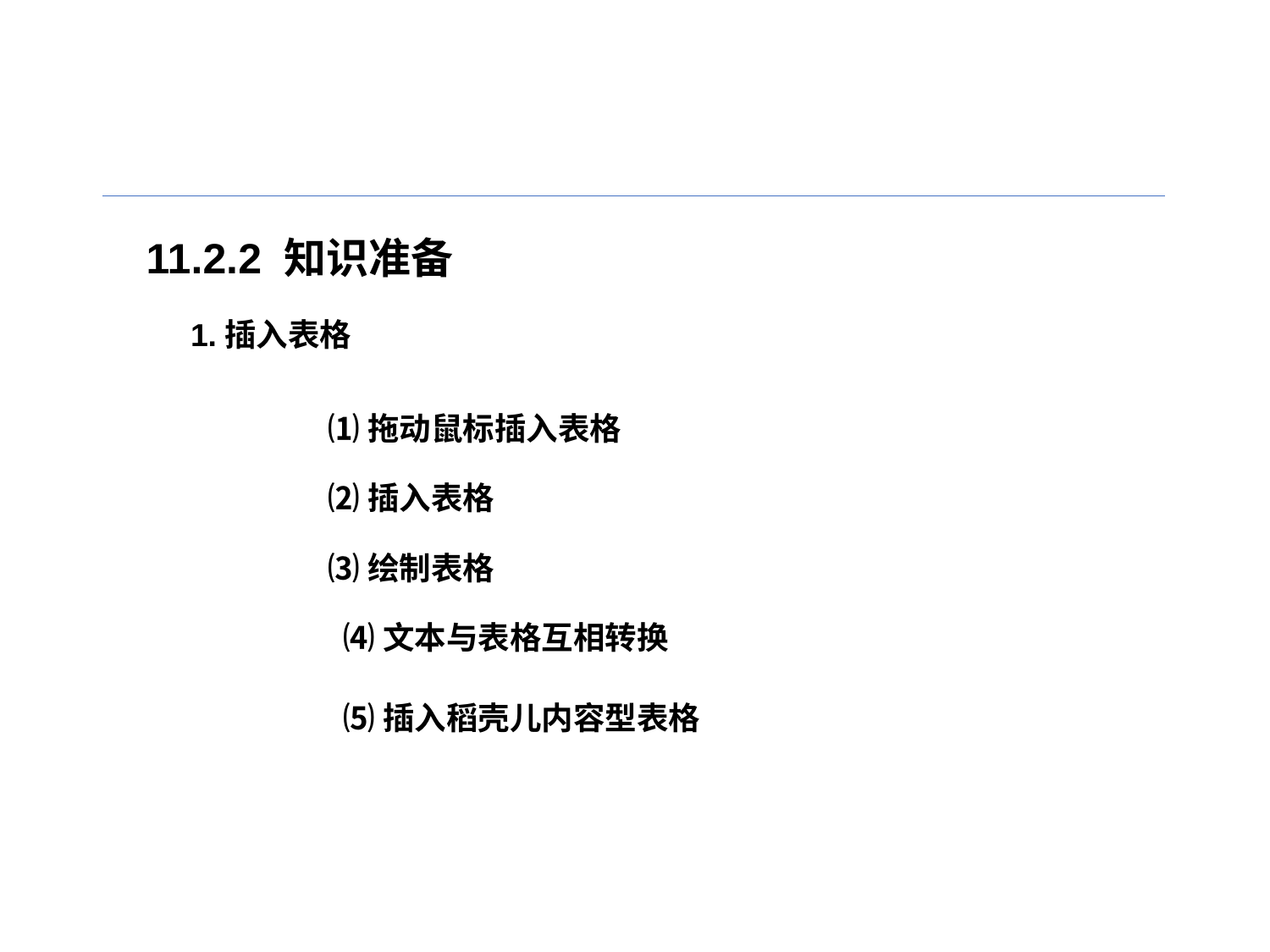

11.2.2 知识准备
1.插入表格
⑴拖动鼠标插入表格
⑵插入表格
⑶绘制表格
⑷文本与表格互相转换
⑸插入稻壳儿内容型表格